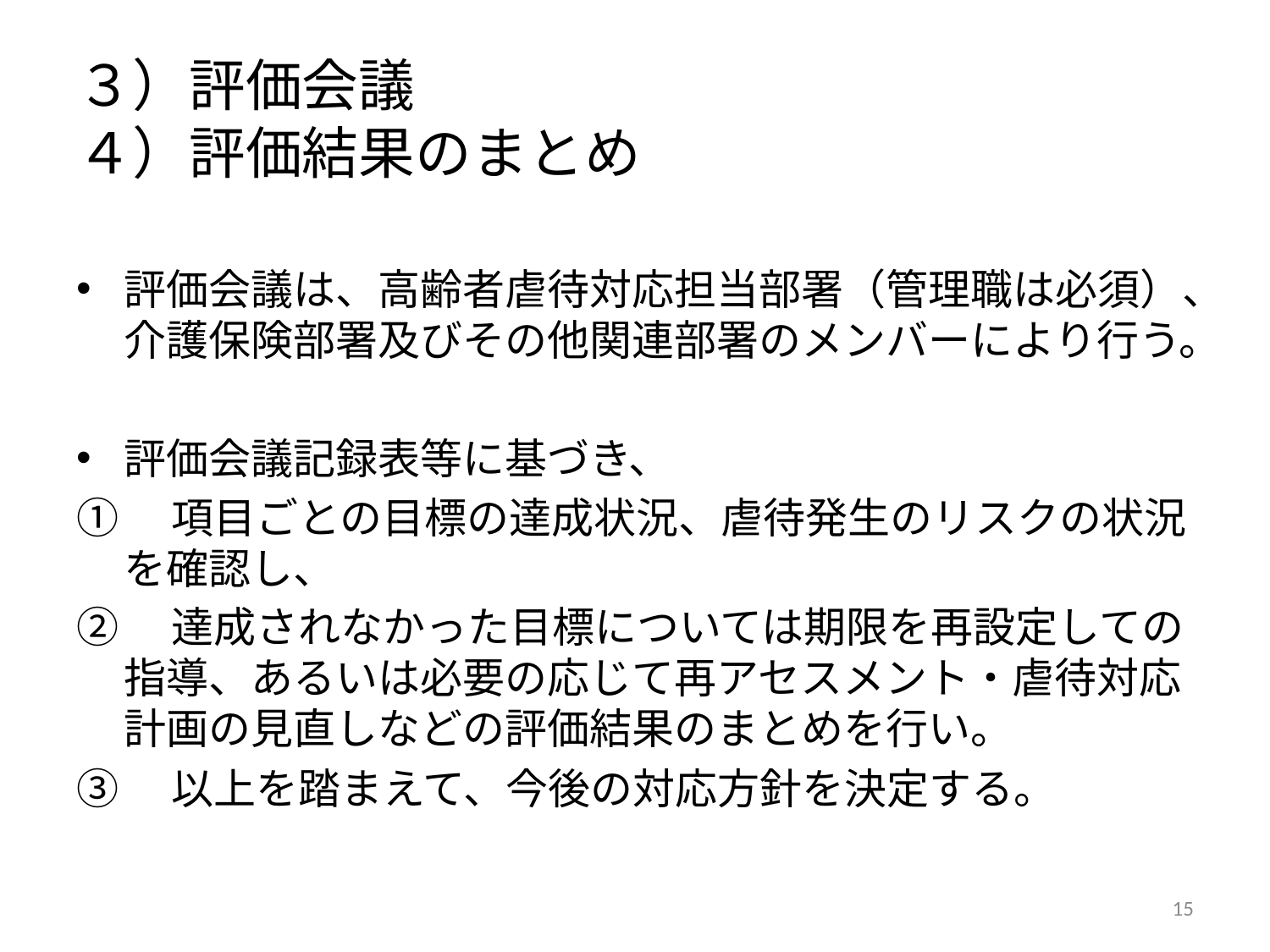

# ３）評価会議 ４）評価結果のまとめ
評価会議は、高齢者虐待対応担当部署（管理職は必須）、介護保険部署及びその他関連部署のメンバーにより行う。

評価会議記録表等に基づき、
①　項目ごとの目標の達成状況、虐待発生のリスクの状況を確認し、
②　達成されなかった目標については期限を再設定しての指導、あるいは必要の応じて再アセスメント・虐待対応計画の見直しなどの評価結果のまとめを行い。
③　以上を踏まえて、今後の対応方針を決定する。

15